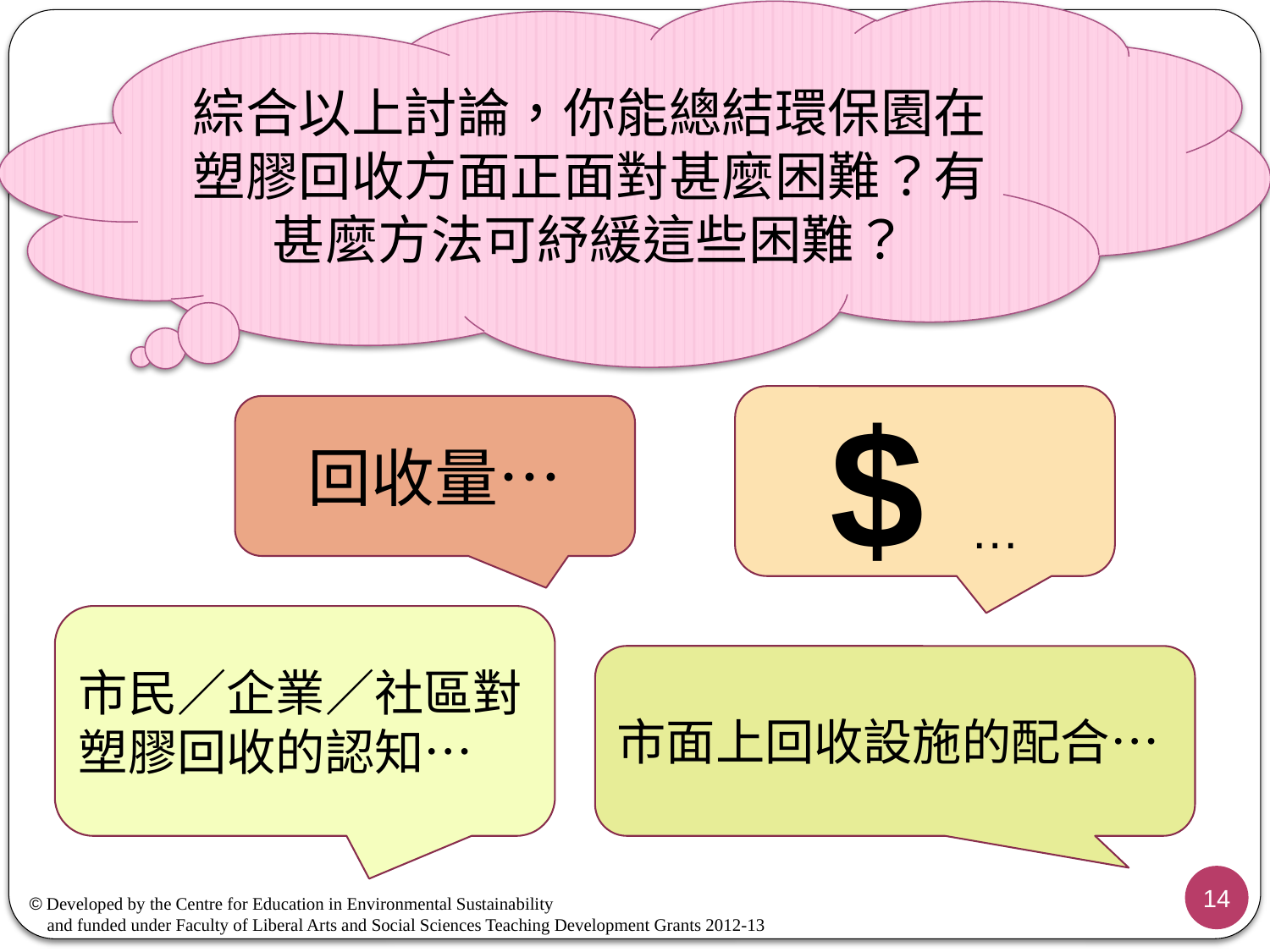

綜合以上討論，你能總結環保園在塑膠回收方面正面對甚麼困難？有甚麼方法可紓緩這些困難？
#
$ …
回收量…
市民／企業／社區對塑膠回收的認知…
市面上回收設施的配合…
14
© Developed by the Centre for Education in Environmental Sustainability
    and funded under Faculty of Liberal Arts and Social Sciences Teaching Development Grants 2012-13